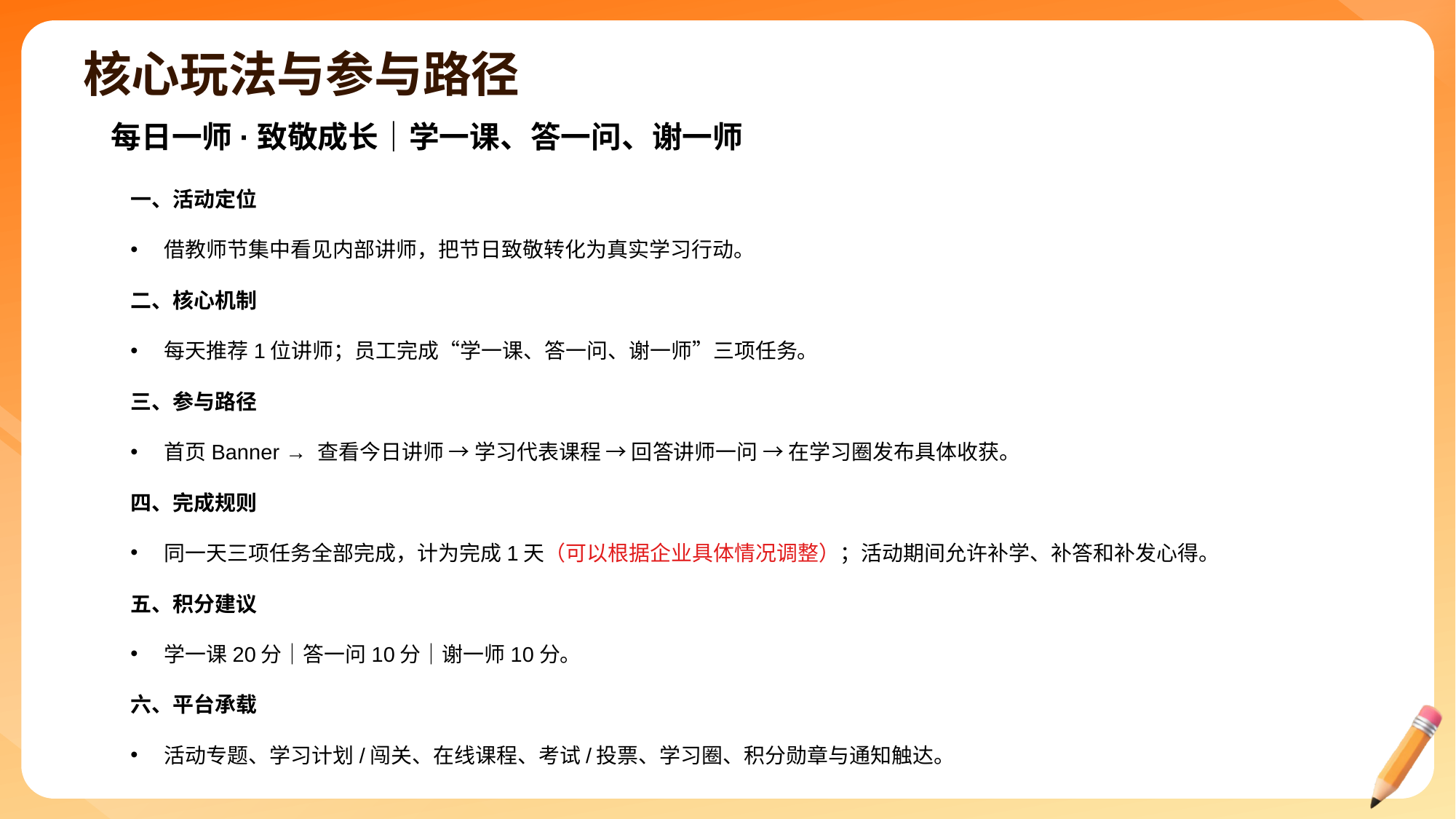

# 核心玩法与参与路径
每日一师·致敬成长｜学一课、答一问、谢一师
一、活动定位
借教师节集中看见内部讲师，把节日致敬转化为真实学习行动。
二、核心机制
每天推荐1位讲师；员工完成“学一课、答一问、谢一师”三项任务。
三、参与路径
首页Banner → 查看今日讲师 → 学习代表课程 → 回答讲师一问 → 在学习圈发布具体收获。
四、完成规则
同一天三项任务全部完成，计为完成1天（可以根据企业具体情况调整）；活动期间允许补学、补答和补发心得。
五、积分建议
学一课20分｜答一问10分｜谢一师10分。
六、平台承载
活动专题、学习计划/闯关、在线课程、考试/投票、学习圈、积分勋章与通知触达。